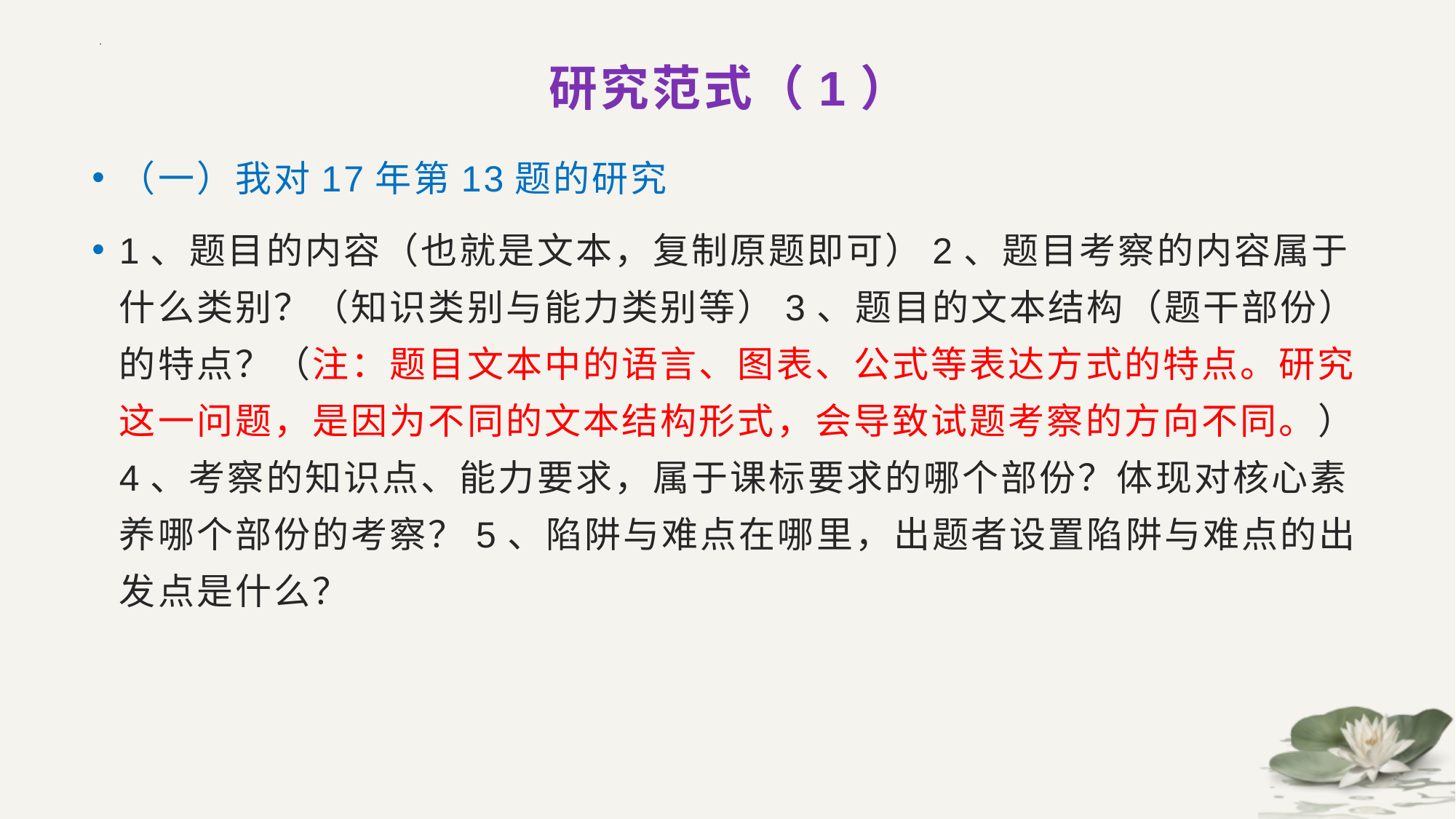

# 研究范式（1）
（一）我对17年第13题的研究
1、题目的内容（也就是文本，复制原题即可）2、题目考察的内容属于什么类别？（知识类别与能力类别等）3、题目的文本结构（题干部份）的特点？（注：题目文本中的语言、图表、公式等表达方式的特点。研究这一问题，是因为不同的文本结构形式，会导致试题考察的方向不同。）4、考察的知识点、能力要求，属于课标要求的哪个部份？体现对核心素养哪个部份的考察？5、陷阱与难点在哪里，出题者设置陷阱与难点的出发点是什么？